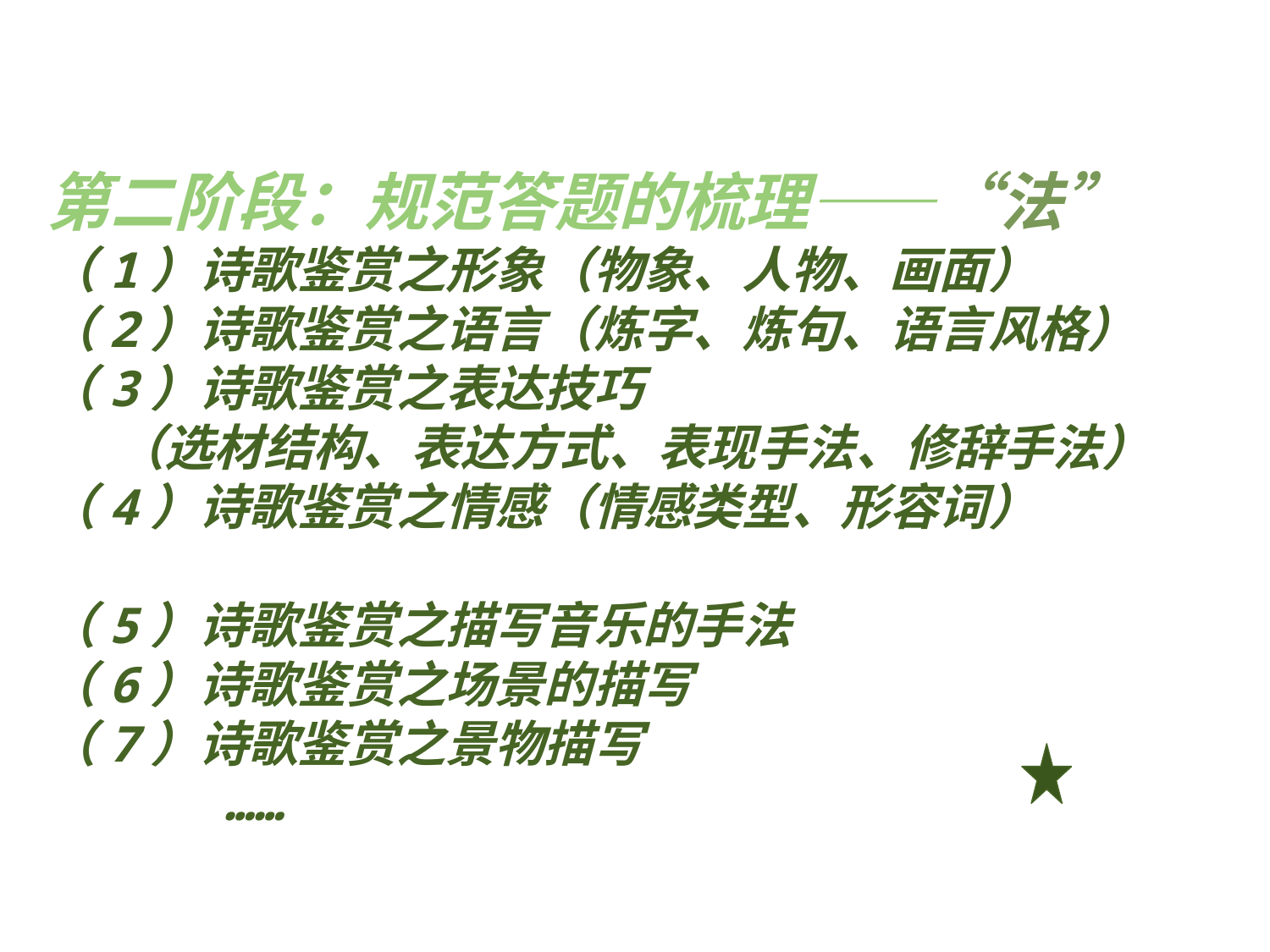

第二阶段：规范答题的梳理——“法”
（1）诗歌鉴赏之形象（物象、人物、画面）
（2）诗歌鉴赏之语言（炼字、炼句、语言风格）
（3）诗歌鉴赏之表达技巧
     （选材结构、表达方式、表现手法、修辞手法）
（4）诗歌鉴赏之情感（情感类型、形容词）

（5）诗歌鉴赏之描写音乐的手法
（6）诗歌鉴赏之场景的描写
（7）诗歌鉴赏之景物描写
      ……